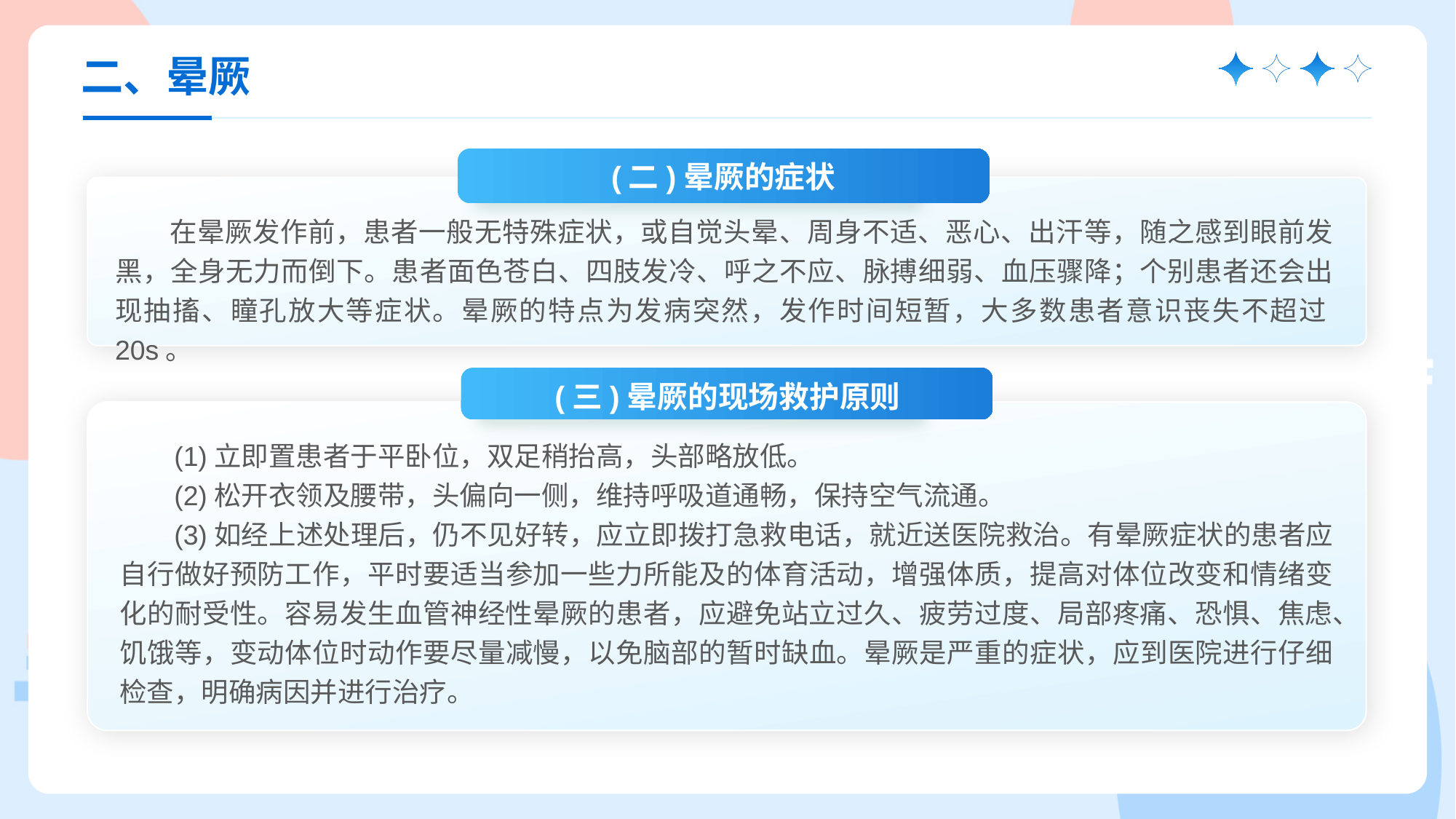

二、晕厥

(二)晕厥的症状

在晕厥发作前，患者一般无特殊症状，或自觉头晕、周身不适、恶心、出汗等，随之感到眼前发黑，全身无力而倒下。患者面色苍白、四肢发冷、呼之不应、脉搏细弱、血压骤降；个别患者还会出现抽搐、瞳孔放大等症状。晕厥的特点为发病突然，发作时间短暂，大多数患者意识丧失不超过20s。

(三)晕厥的现场救护原则

(1)立即置患者于平卧位，双足稍抬高，头部略放低。
(2)松开衣领及腰带，头偏向一侧，维持呼吸道通畅，保持空气流通。
(3)如经上述处理后，仍不见好转，应立即拨打急救电话，就近送医院救治。有晕厥症状的患者应自行做好预防工作，平时要适当参加一些力所能及的体育活动，增强体质，提高对体位改变和情绪变化的耐受性。容易发生血管神经性晕厥的患者，应避免站立过久、疲劳过度、局部疼痛、恐惧、焦虑、饥饿等，变动体位时动作要尽量减慢，以免脑部的暂时缺血。晕厥是严重的症状，应到医院进行仔细检查，明确病因并进行治疗。